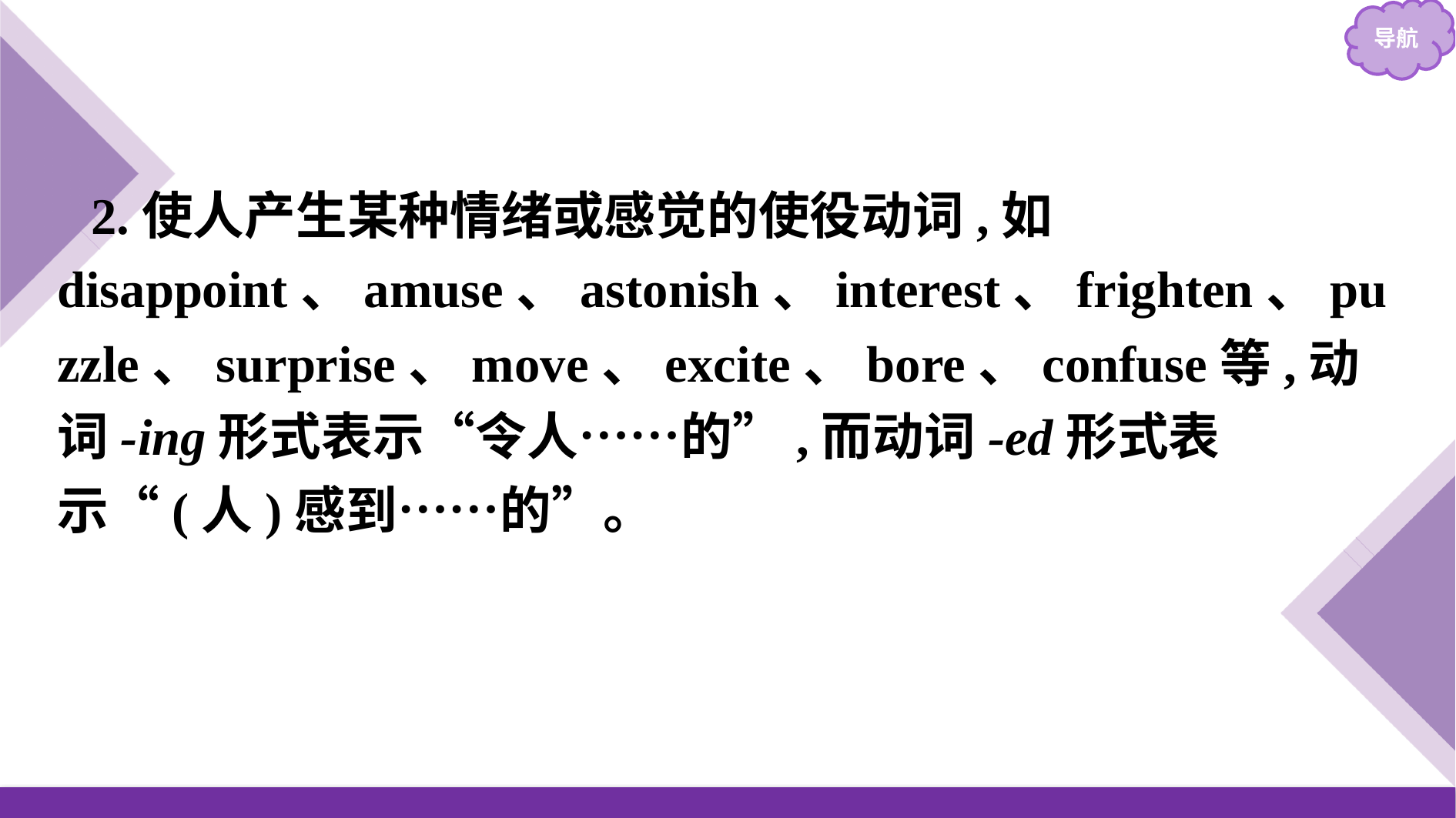

2.使人产生某种情绪或感觉的使役动词,如disappoint、amuse、astonish、interest、frighten、puzzle、surprise、move、excite、bore、confuse等,动词-ing形式表示“令人……的”,而动词-ed形式表示“(人)感到……的”。